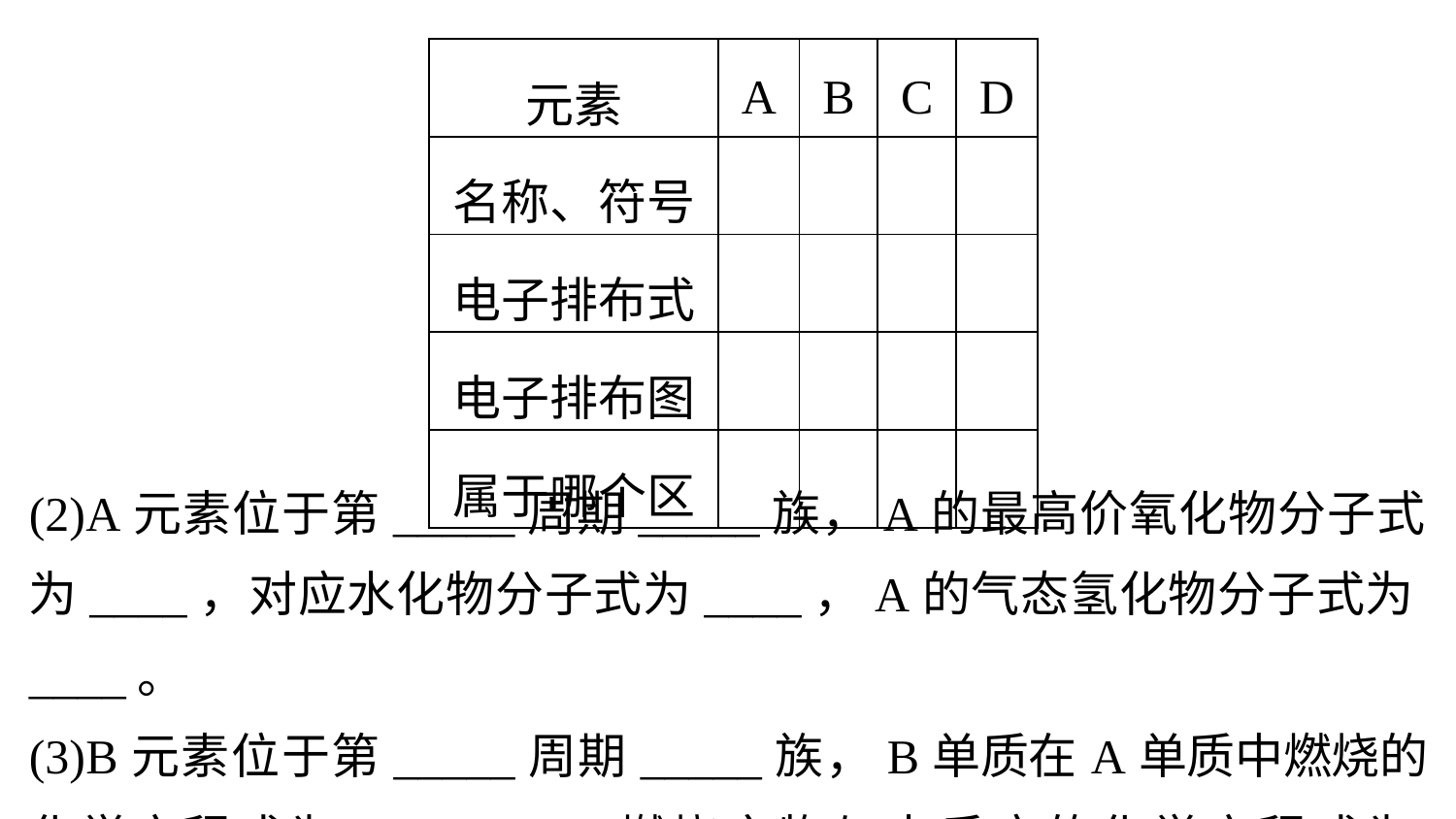

| 元素 | A | B | C | D |
| --- | --- | --- | --- | --- |
| 名称、符号 |  |  |  |  |
| 电子排布式 |  |  |  |  |
| 电子排布图 |  |  |  |  |
| 属于哪个区 |  |  |  |  |
(2)A元素位于第_____周期_____族，A的最高价氧化物分子式为____，对应水化物分子式为____，A的气态氢化物分子式为____。
(3)B元素位于第_____周期_____族，B单质在A单质中燃烧的化学方程式为________，燃烧产物与水反应的化学方程式为_________。